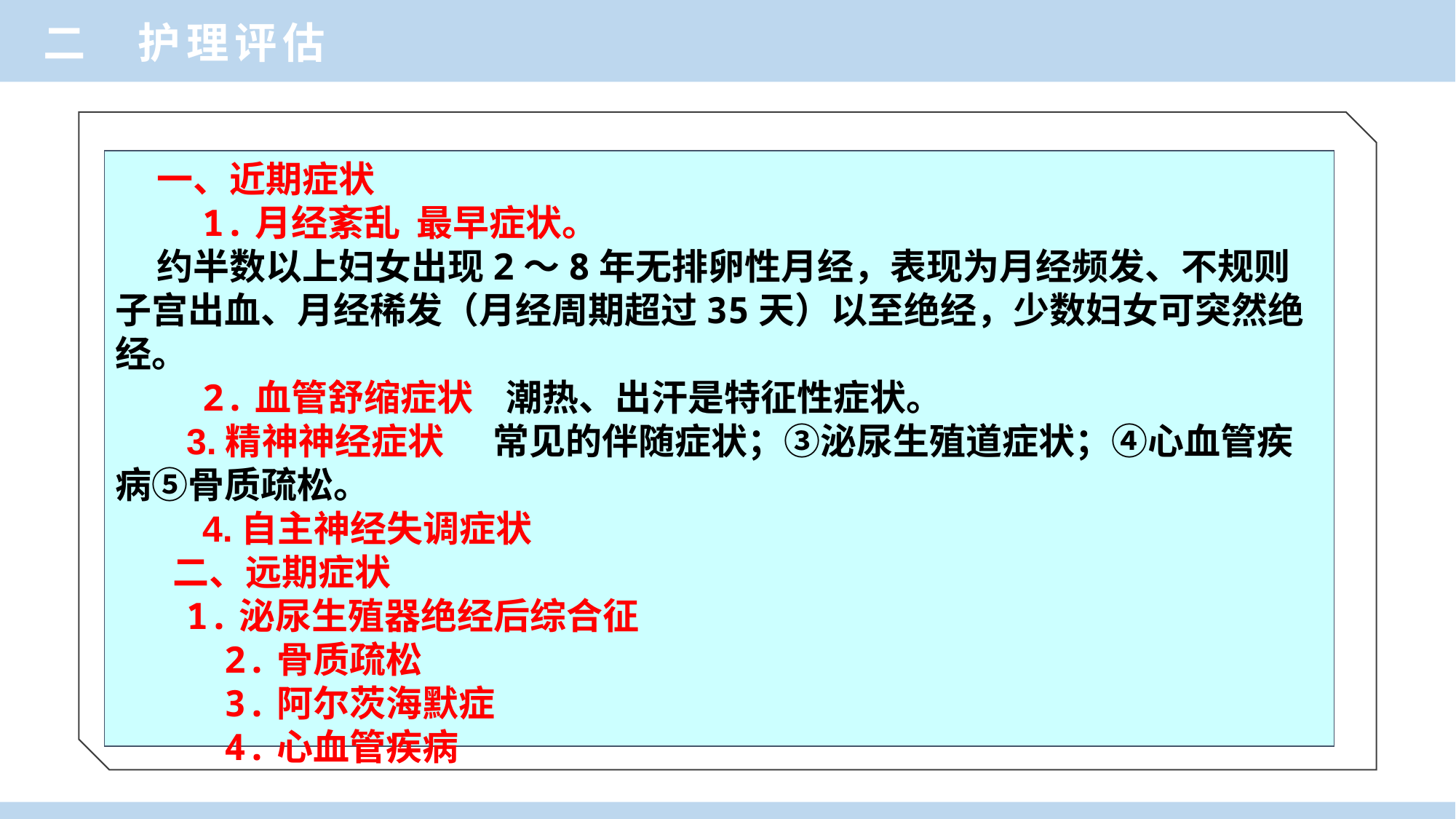

二   护理评估

    一、近期症状
    1.月经紊乱  最早症状。
    约半数以上妇女出现2～8年无排卵性月经，表现为月经频发、不规则子宫出血、月经稀发（月经周期超过35天）以至绝经，少数妇女可突然绝经。
    2.血管舒缩症状    潮热、出汗是特征性症状。
       3.精神神经症状      常见的伴随症状；③泌尿生殖道症状；④心血管疾病⑤骨质疏松。
    4.自主神经失调症状
      二、远期症状
       1.泌尿生殖器绝经后综合征
     2.骨质疏松
     3.阿尔茨海默症
     4.心血管疾病